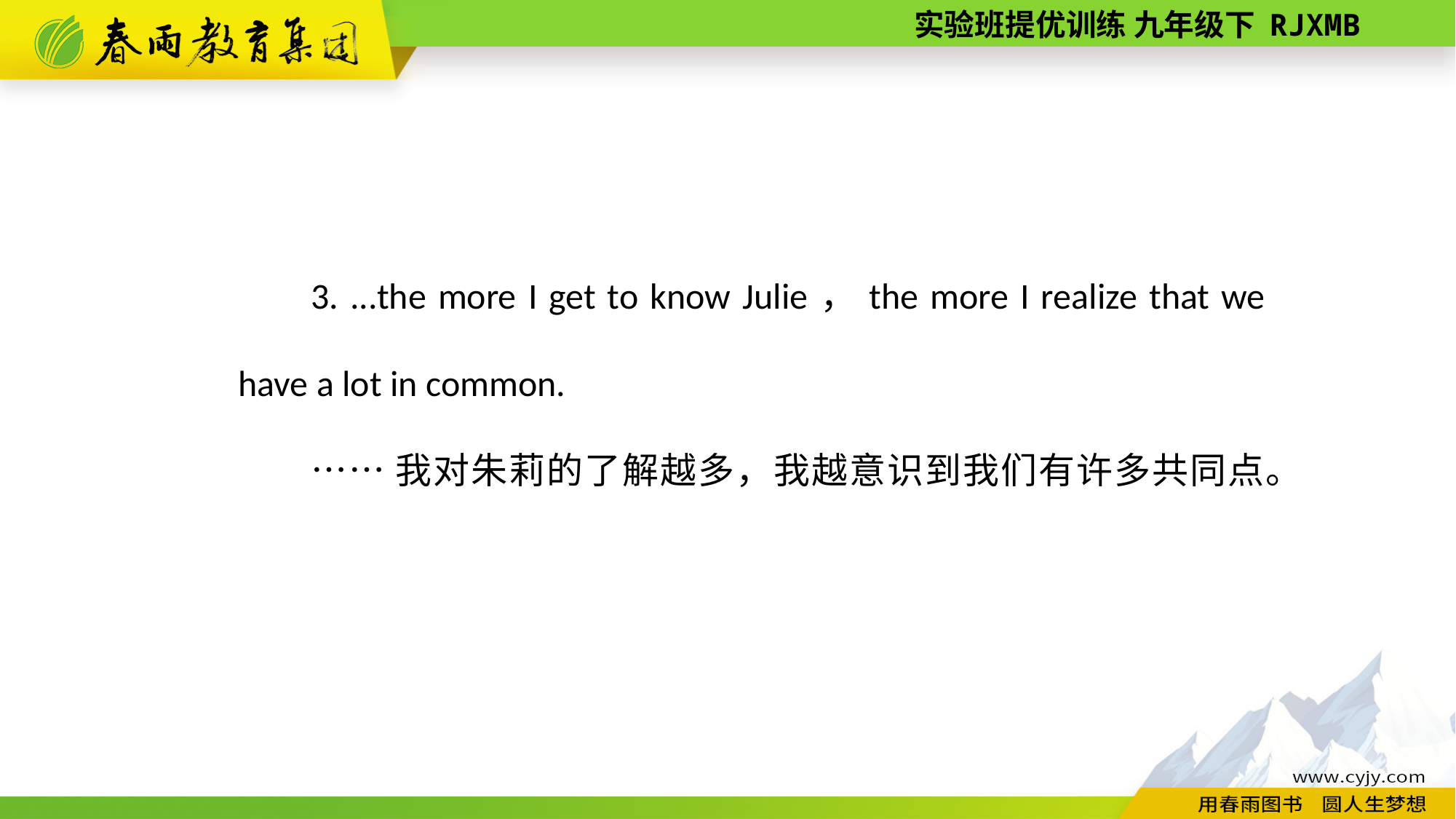

3. ...the more I get to know Julie，the more I realize that we have a lot in common.
……我对朱莉的了解越多，我越意识到我们有许多共同点。